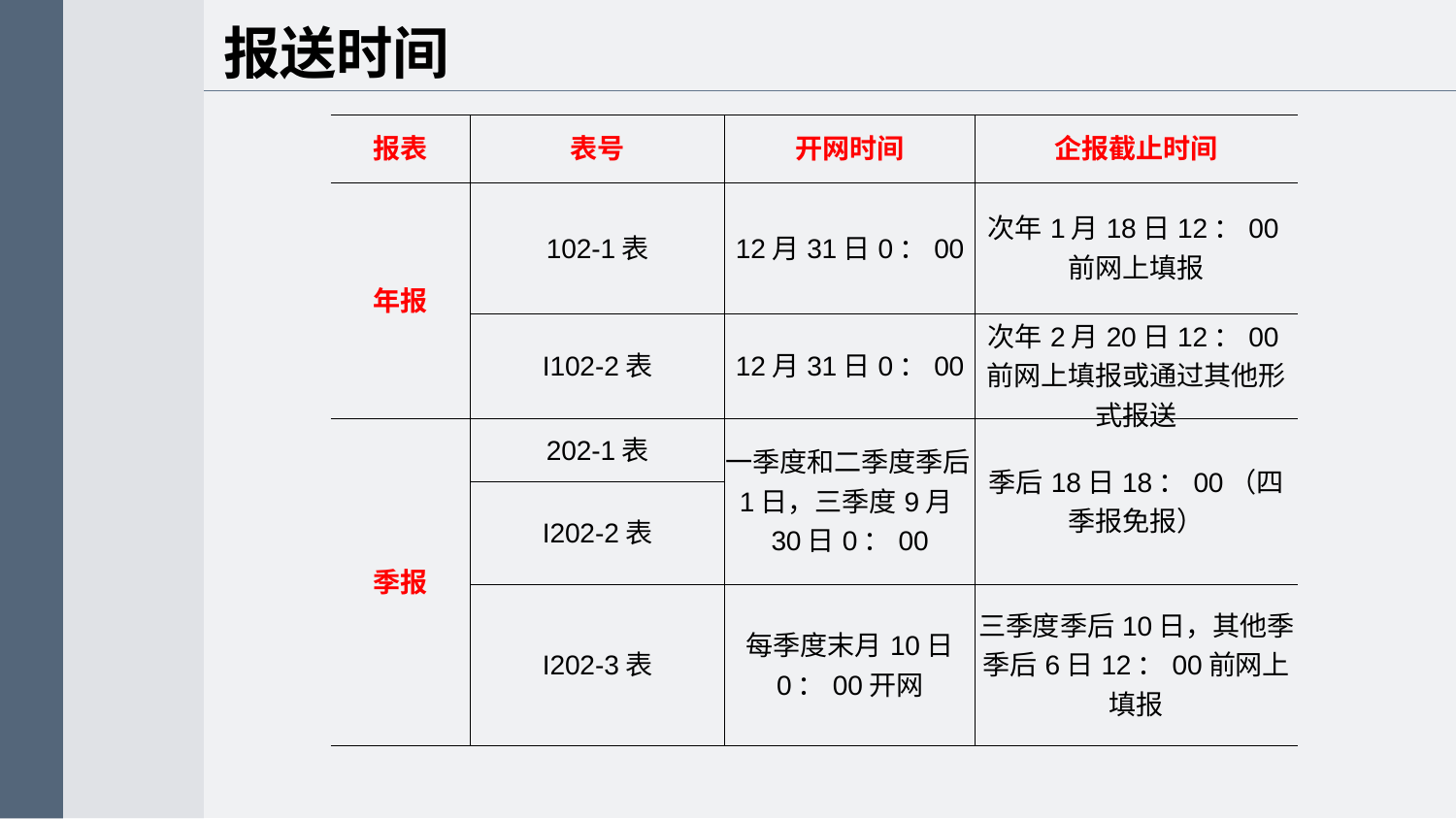

报送时间
| 报表 | 表号 | 开网时间 | 企报截止时间 |
| --- | --- | --- | --- |
| 年报 | 102-1表 | 12月31日0：00 | 次年1月18日12：00前网上填报 |
|  | I102-2表 | 12月31日0：00 | 次年2月20日12：00前网上填报或通过其他形式报送 |
| 季报 | 202-1表 | 一季度和二季度季后1日，三季度9月30日0：00 | 季后18日18：00（四季报免报） |
|  | I202-2表 |  |  |
|  | I202-3表 | 每季度末月10日 0：00开网 | 三季度季后10日，其他季季后6日12：00前网上填报 |